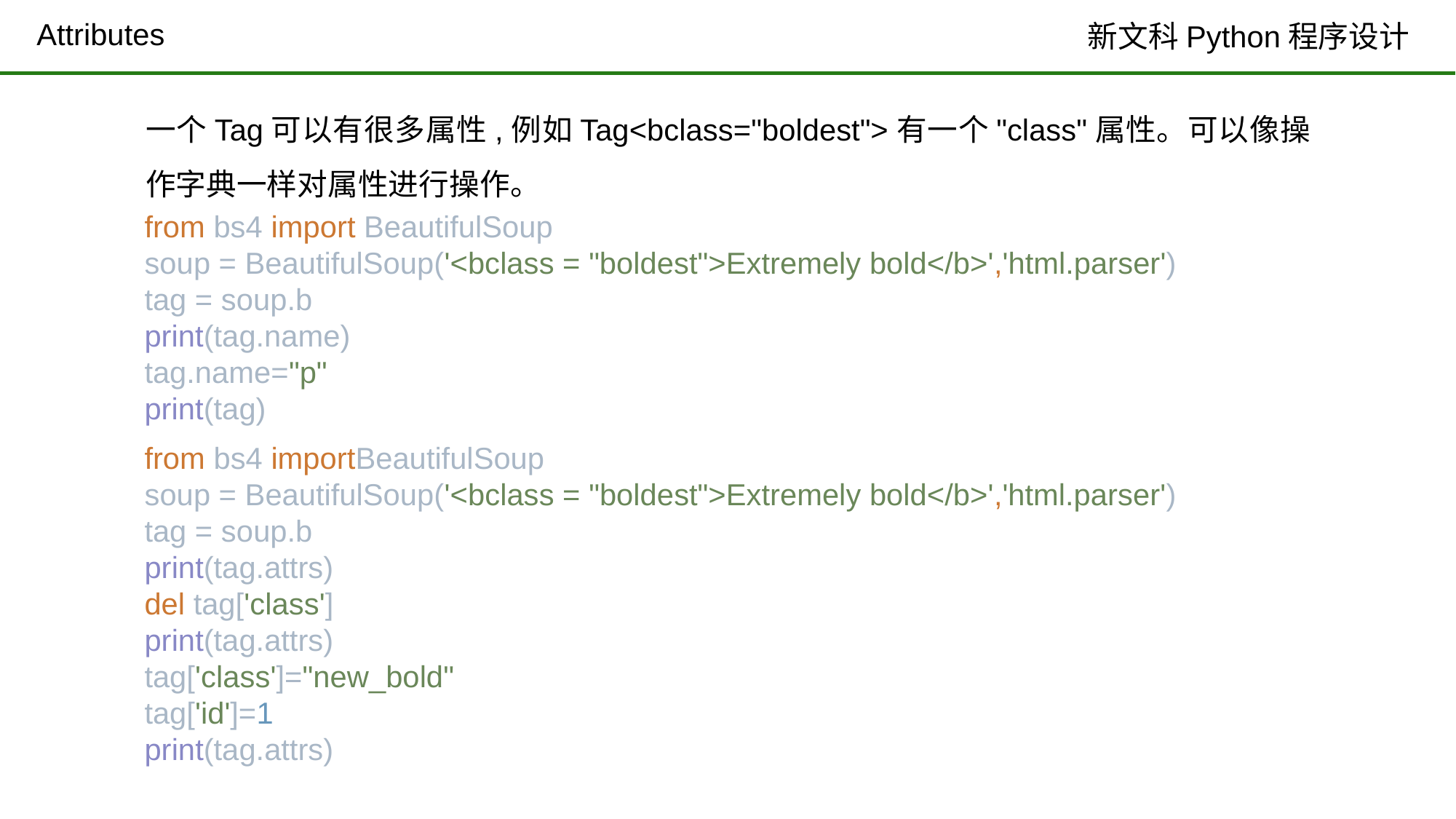

# Attributes
一个Tag可以有很多属性,例如Tag<bclass="boldest">有一个"class"属性。可以像操作字典一样对属性进行操作。
from bs4 import BeautifulSoup
soup = BeautifulSoup('<bclass = "boldest">Extremely bold</b>','html.parser')
tag = soup.b
print(tag.name)
tag.name="p"
print(tag)
from bs4 importBeautifulSoup
soup = BeautifulSoup('<bclass = "boldest">Extremely bold</b>','html.parser')
tag = soup.b
print(tag.attrs)
del tag['class']
print(tag.attrs)
tag['class']="new_bold"
tag['id']=1
print(tag.attrs)